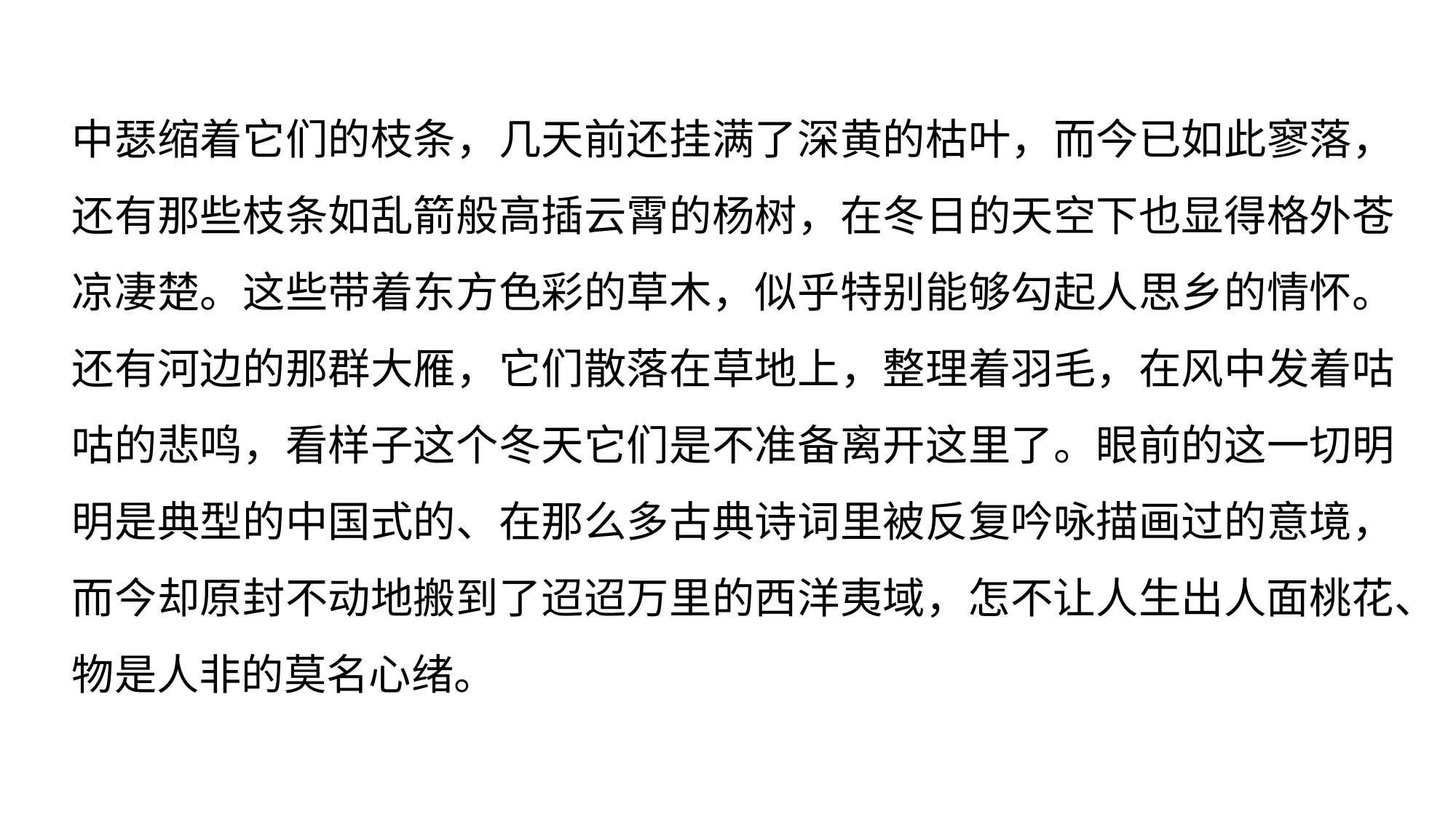

中瑟缩着它们的枝条，几天前还挂满了深黄的枯叶，而今已如此寥落，还有那些枝条如乱箭般高插云霄的杨树，在冬日的天空下也显得格外苍凉凄楚。这些带着东方色彩的草木，似乎特别能够勾起人思乡的情怀。还有河边的那群大雁，它们散落在草地上，整理着羽毛，在风中发着咕咕的悲鸣，看样子这个冬天它们是不准备离开这里了。眼前的这一切明明是典型的中国式的、在那么多古典诗词里被反复吟咏描画过的意境，而今却原封不动地搬到了迢迢万里的西洋夷域，怎不让人生出人面桃花、物是人非的莫名心绪。